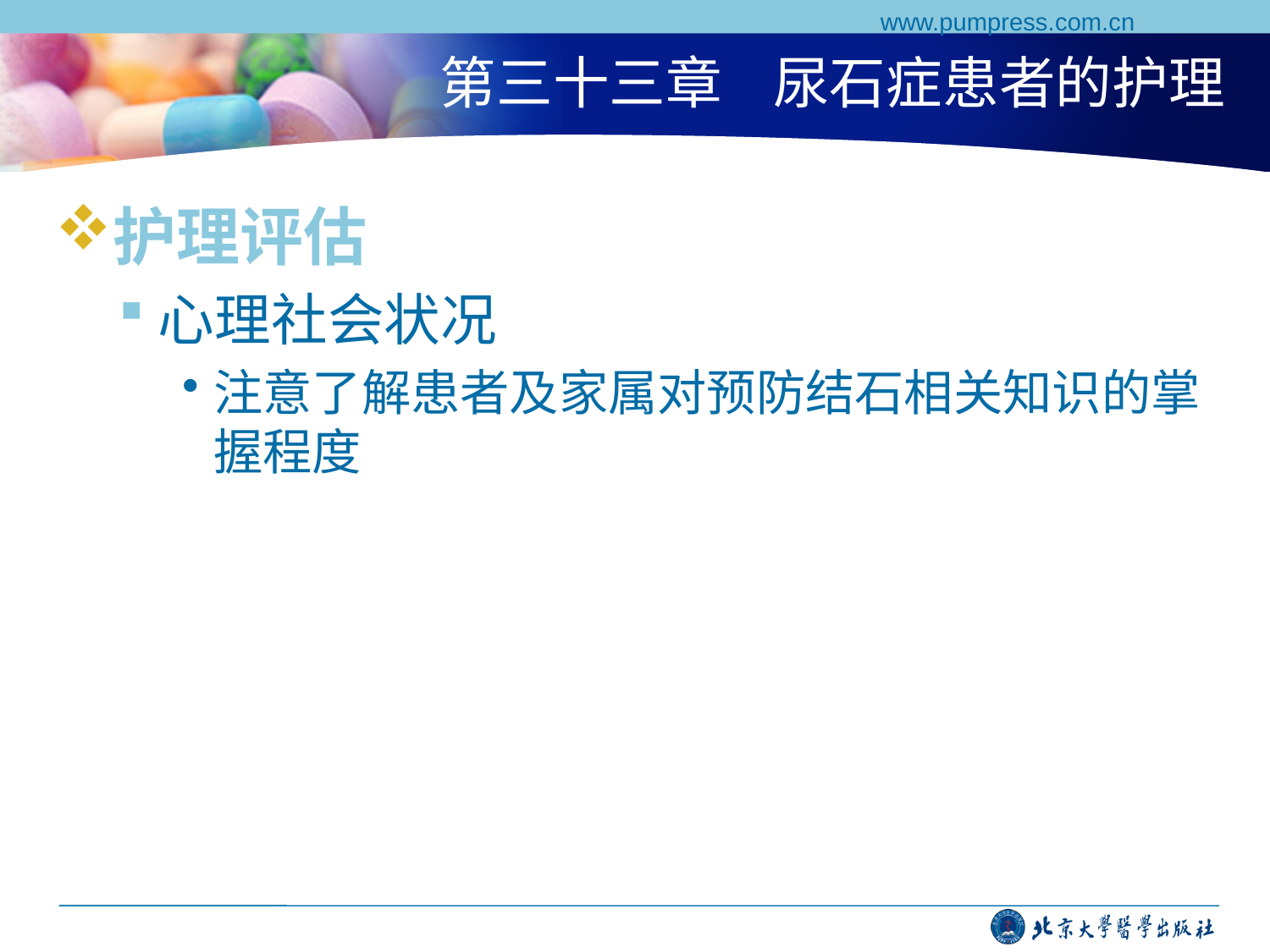

www.pumpress.com.cn
# 第三十三章    尿石症患者的护理
护理评估
心理社会状况
注意了解患者及家属对预防结石相关知识的掌握程度